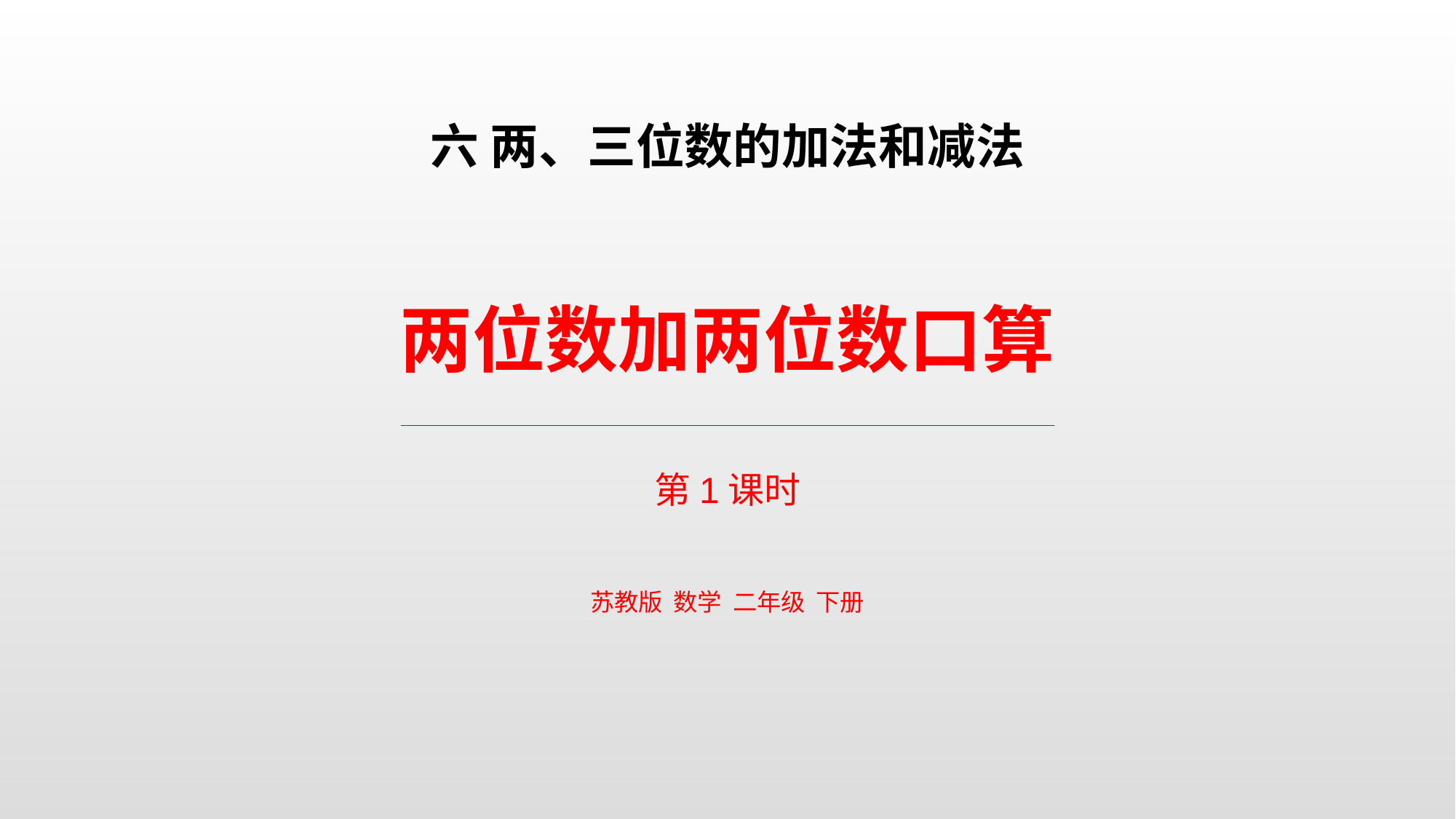

六 两、三位数的加法和减法
两位数加两位数口算
第1课时
苏教版  数学  二年级  下册